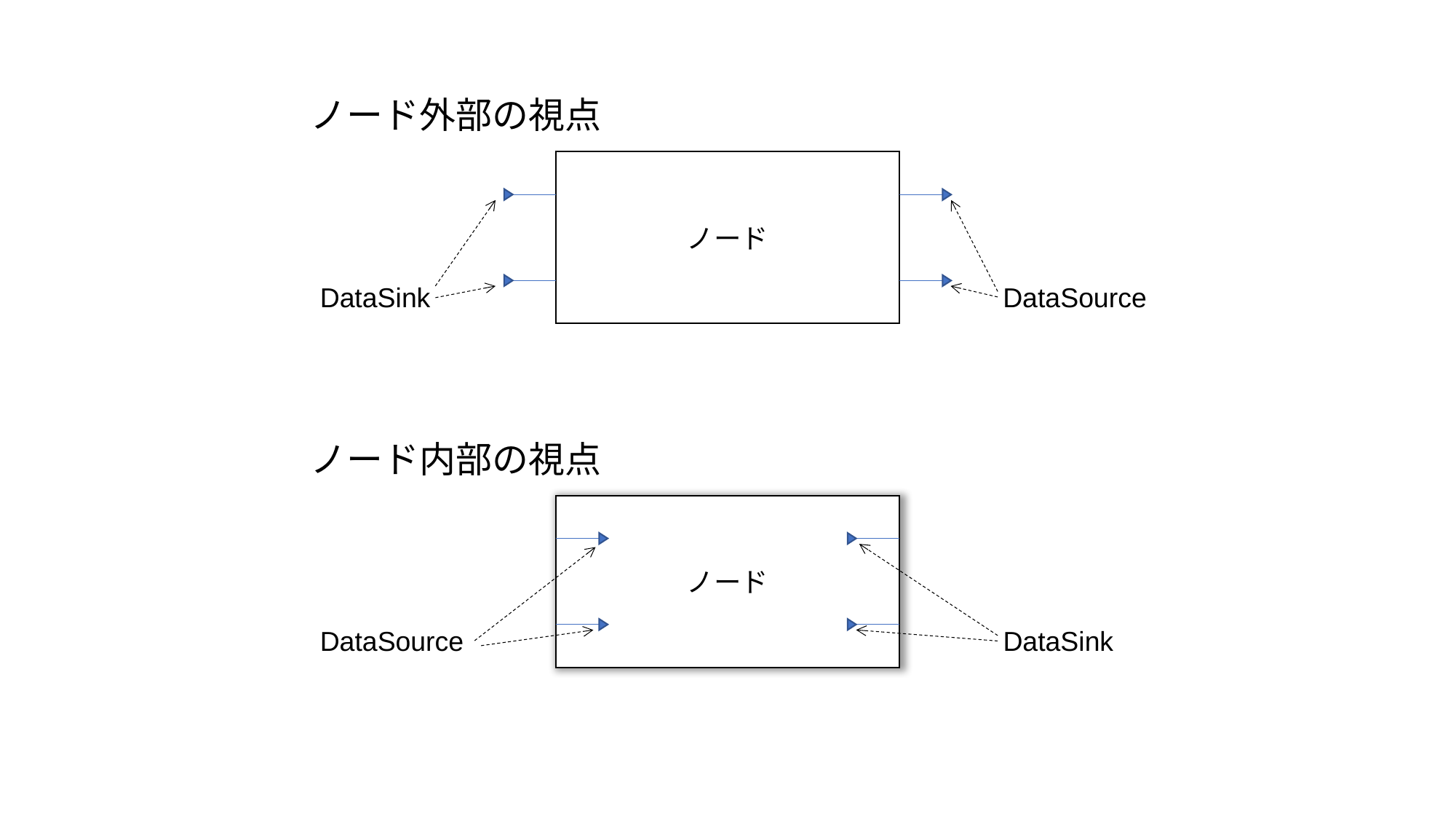

ノード外部の視点
ノード

DataSink
DataSource

ノード内部の視点
ノード

DataSource
DataSink